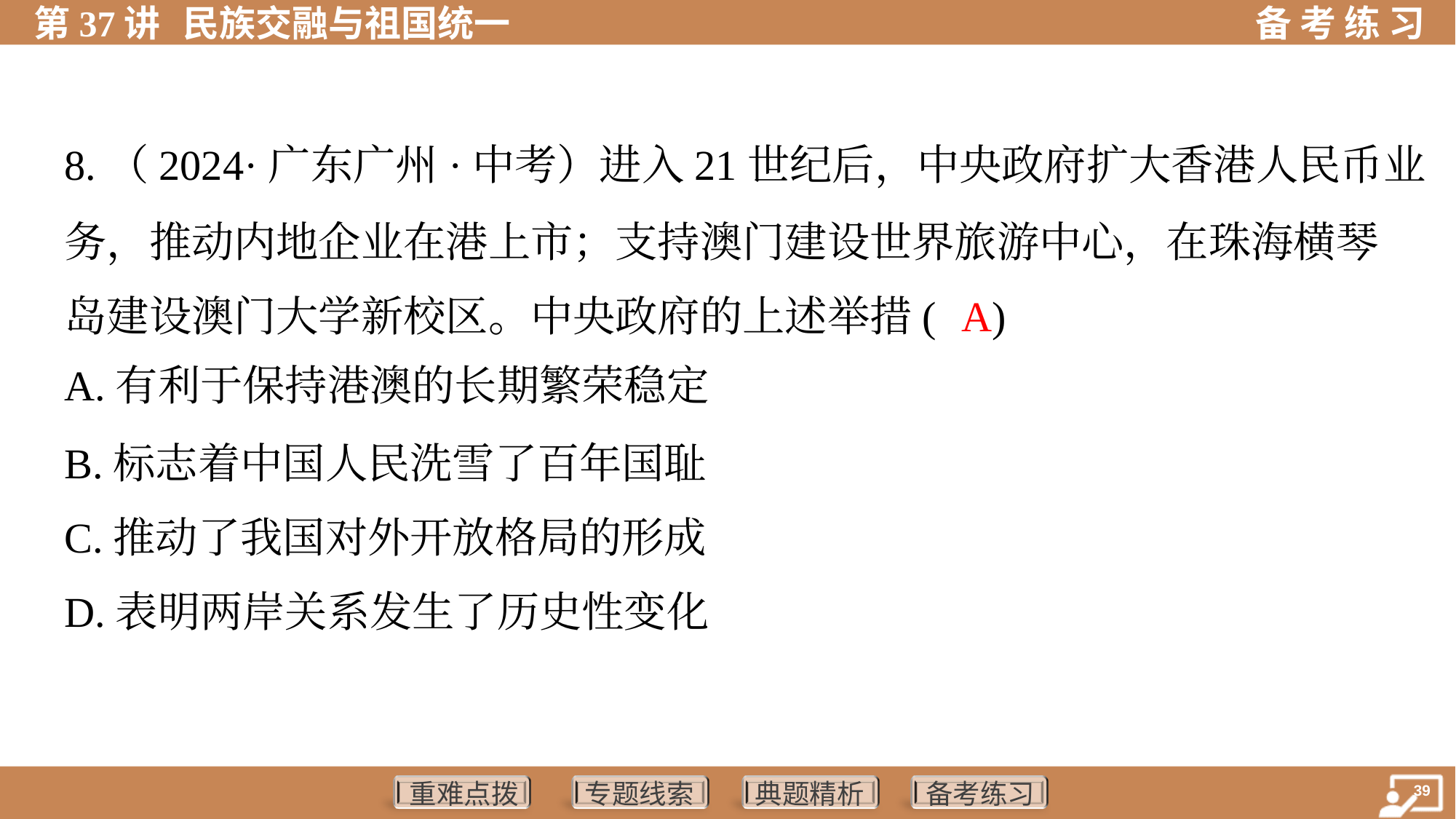

8.（2024·广东广州·中考）进入21世纪后，中央政府扩大香港人民币业
务，推动内地企业在港上市；支持澳门建设世界旅游中心，在珠海横琴
岛建设澳门大学新校区。中央政府的上述举措(     )
A
A.有利于保持港澳的长期繁荣稳定
B.标志着中国人民洗雪了百年国耻
C.推动了我国对外开放格局的形成
D.表明两岸关系发生了历史性变化